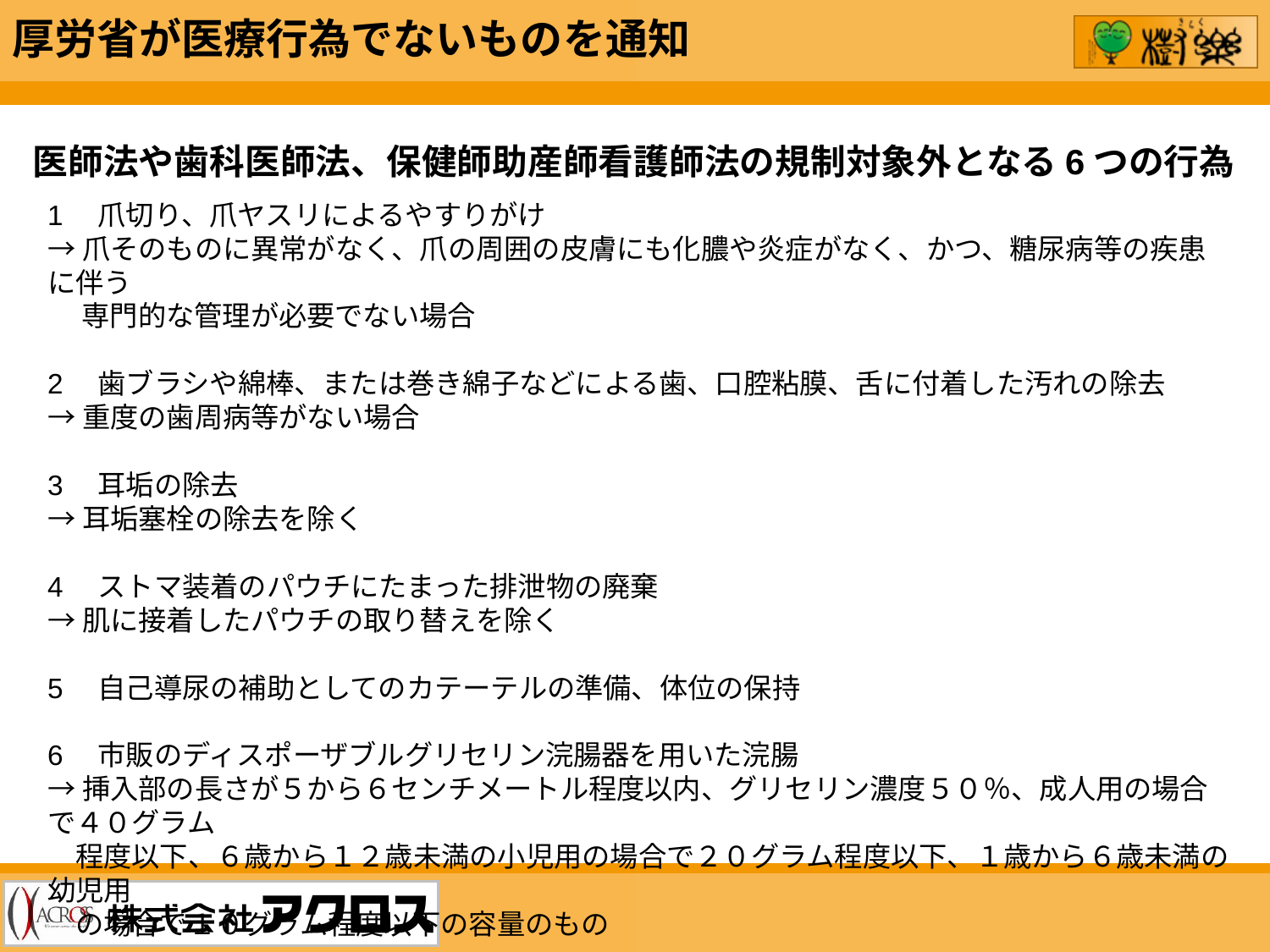

厚労省が医療行為でないものを通知
医師法や歯科医師法、保健師助産師看護師法の規制対象外となる6つの行為
1　爪切り、爪ヤスリによるやすりがけ
→爪そのものに異常がなく、爪の周囲の皮膚にも化膿や炎症がなく、かつ、糖尿病等の疾患に伴う
　 専門的な管理が必要でない場合

2　歯ブラシや綿棒、または巻き綿子などによる歯、口腔粘膜、舌に付着した汚れの除去
→重度の歯周病等がない場合

3　耳垢の除去
→耳垢塞栓の除去を除く

4　ストマ装着のパウチにたまった排泄物の廃棄
→肌に接着したパウチの取り替えを除く

5　自己導尿の補助としてのカテーテルの準備、体位の保持

6　市販のディスポーザブルグリセリン浣腸器を用いた浣腸
→挿入部の長さが５から６センチメートル程度以内、グリセリン濃度５０％、成人用の場合で４０グラム
　程度以下、６歳から１２歳未満の小児用の場合で２０グラム程度以下、１歳から６歳未満の幼児用
　の場合で１０グラム程度以下の容量のもの